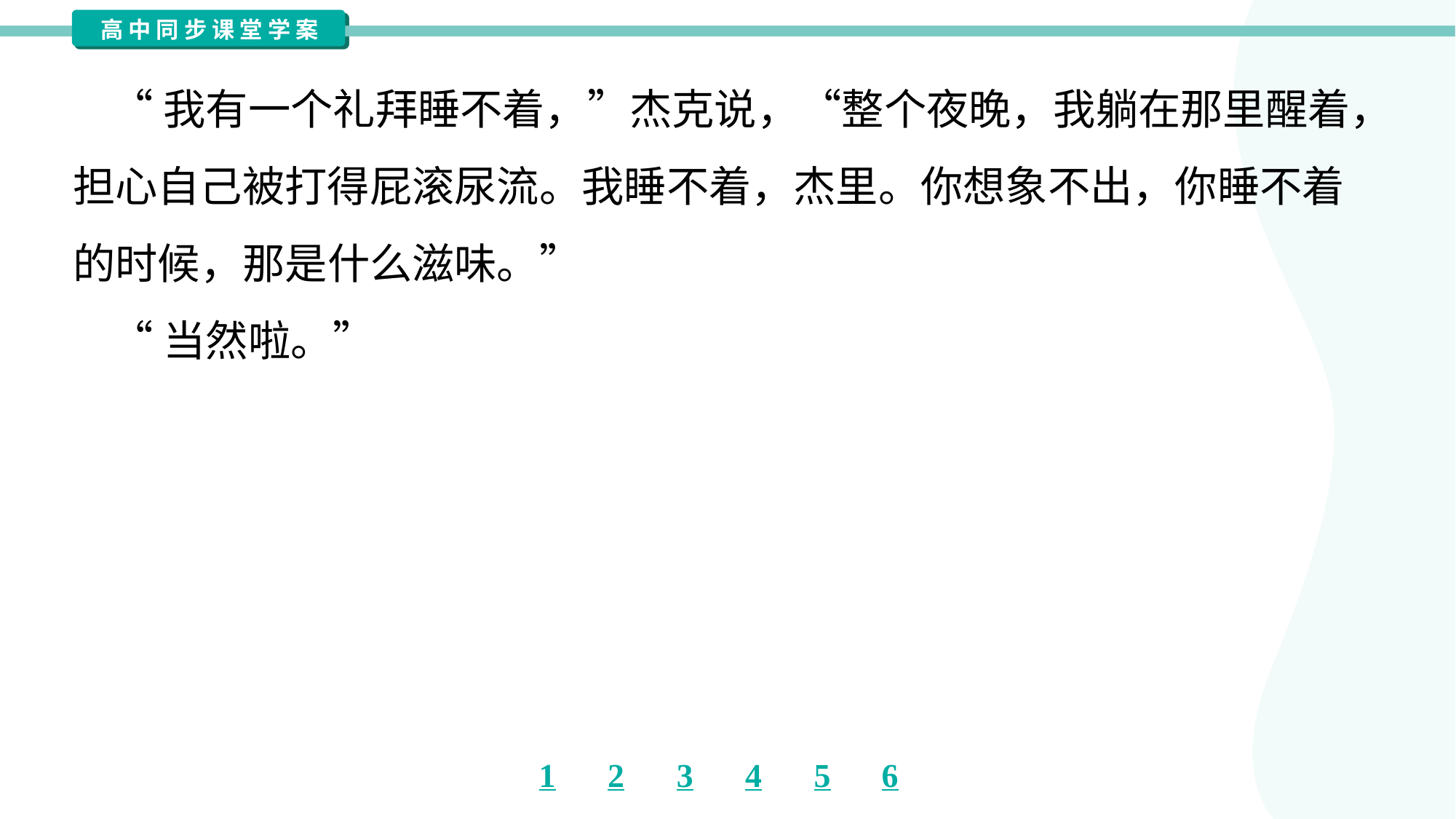

“我有一个礼拜睡不着，”杰克说，“整个夜晚，我躺在那里醒着，
担心自己被打得屁滚尿流。我睡不着，杰里。你想象不出，你睡不着
的时候，那是什么滋味。”
    “当然啦。”